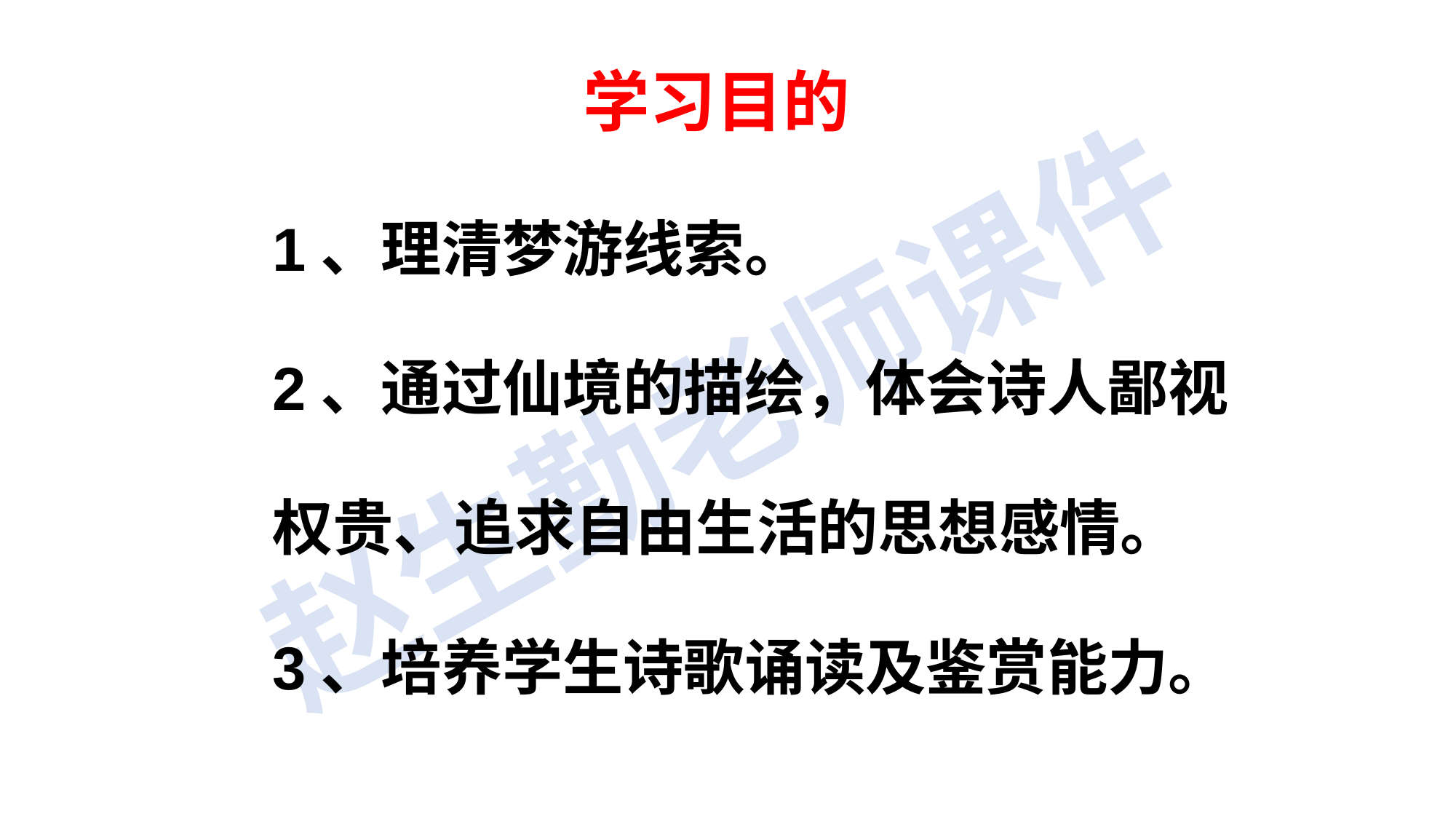

学习目的
1、理清梦游线索。
2、通过仙境的描绘，体会诗人鄙视
权贵、追求自由生活的思想感情。
3、培养学生诗歌诵读及鉴赏能力。